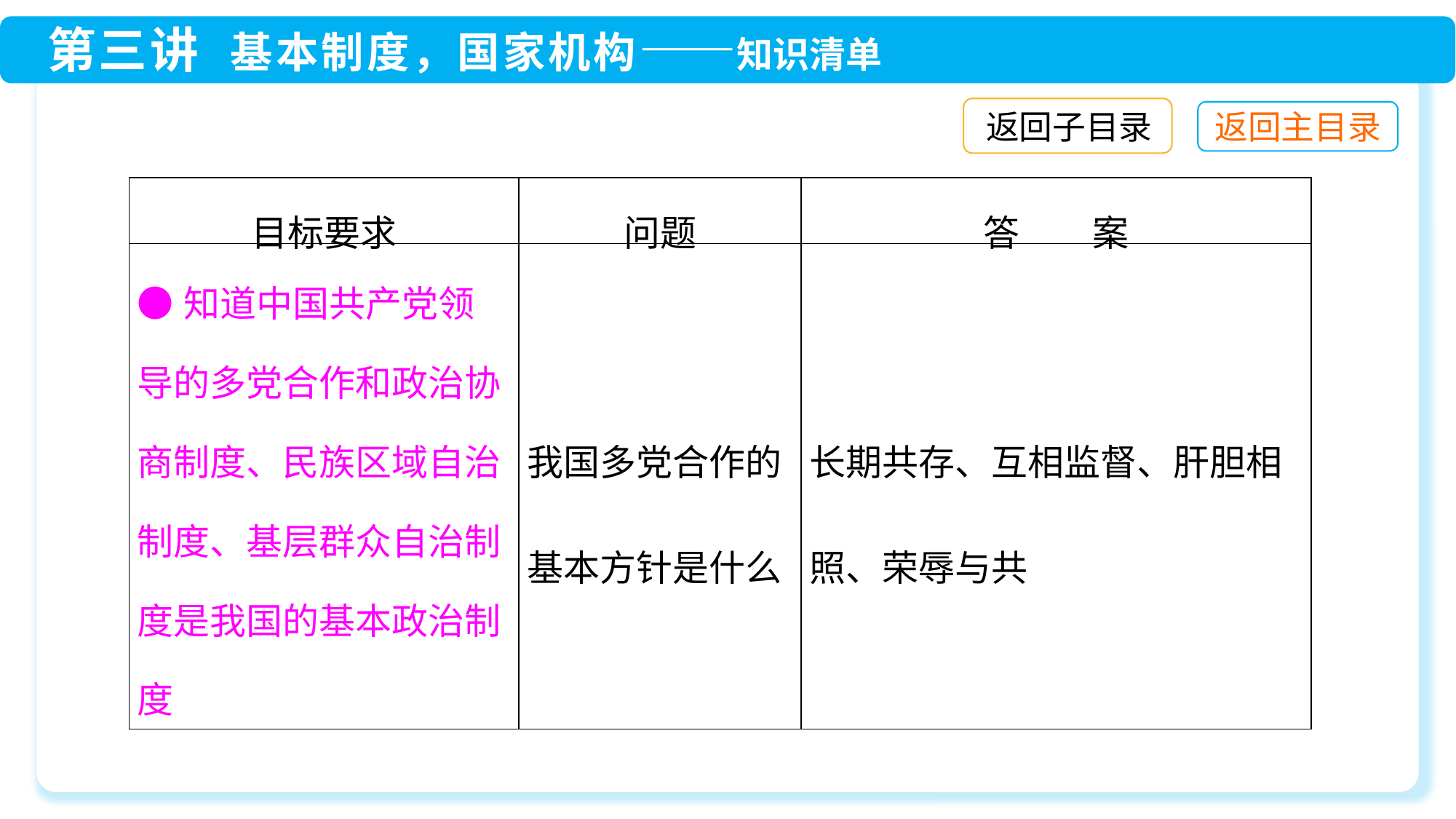

返回子目录
| 目标要求 | 问题 | 答　　案 |
| --- | --- | --- |
| ●知道中国共产党领导的多党合作和政治协商制度、民族区域自治制度、基层群众自治制度是我国的基本政治制度 | 我国多党合作的基本方针是什么 | 长期共存、互相监督、肝胆相照、荣辱与共 |